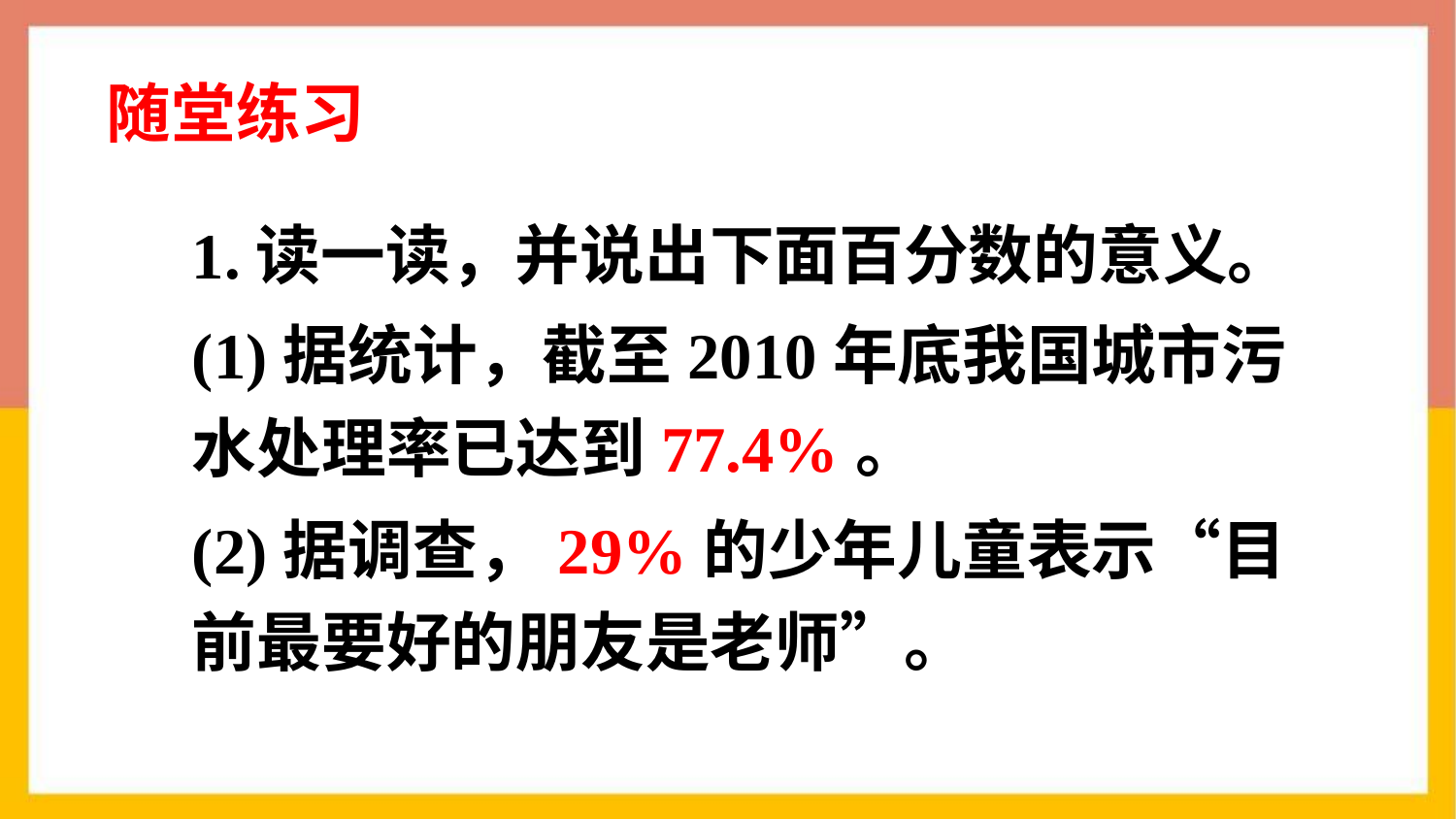

随堂练习
1.读一读，并说出下面百分数的意义。
(1)据统计，截至2010年底我国城市污水处理率已达到77.4%。
(2)据调查，29%的少年儿童表示“目前最要好的朋友是老师”。